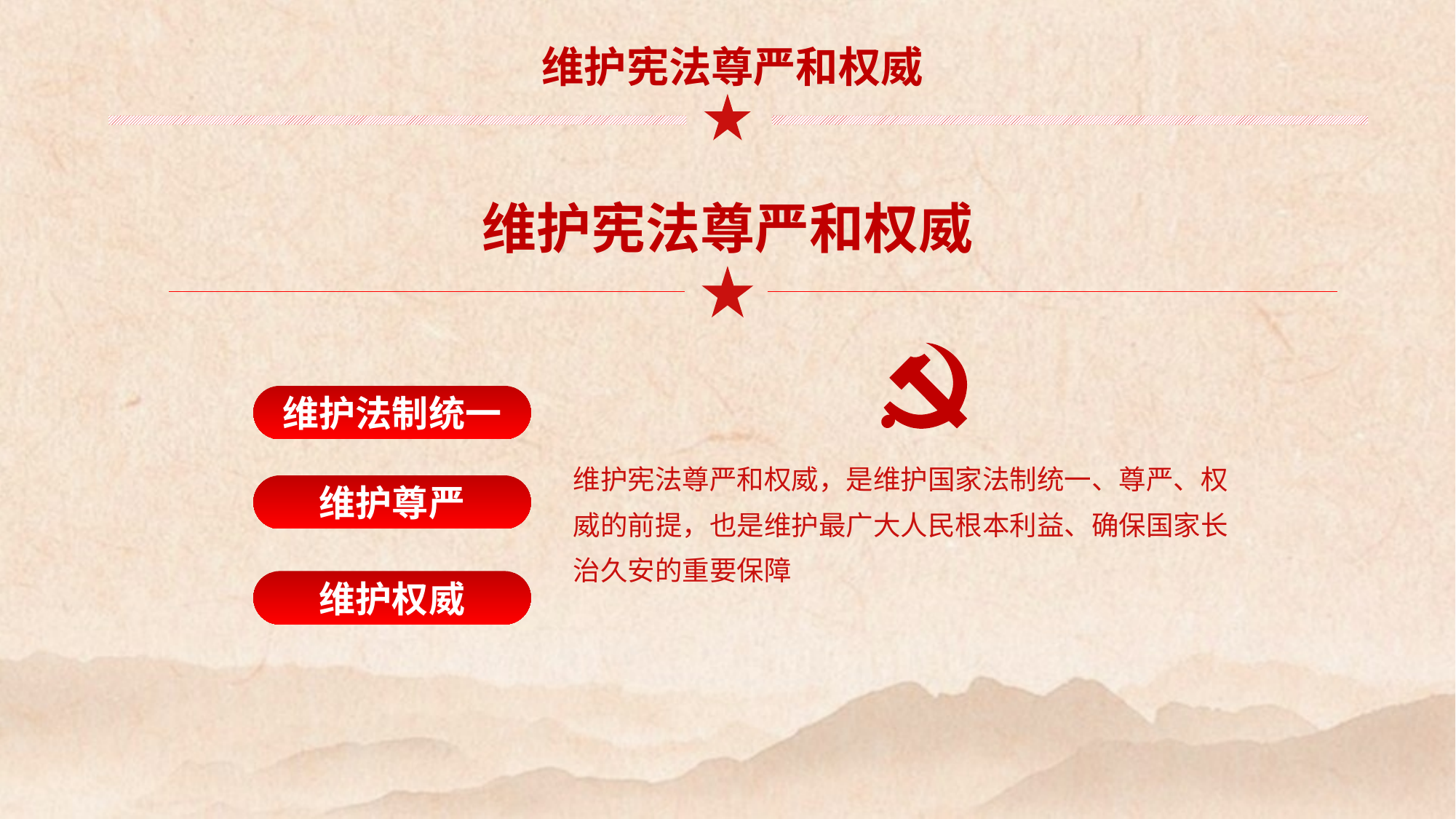

维护宪法尊严和权威

维护宪法尊严和权威

维护法制统一
维护宪法尊严和权威，是维护国家法制统一、尊严、权威的前提，也是维护最广大人民根本利益、确保国家长治久安的重要保障
维护尊严
维护权威